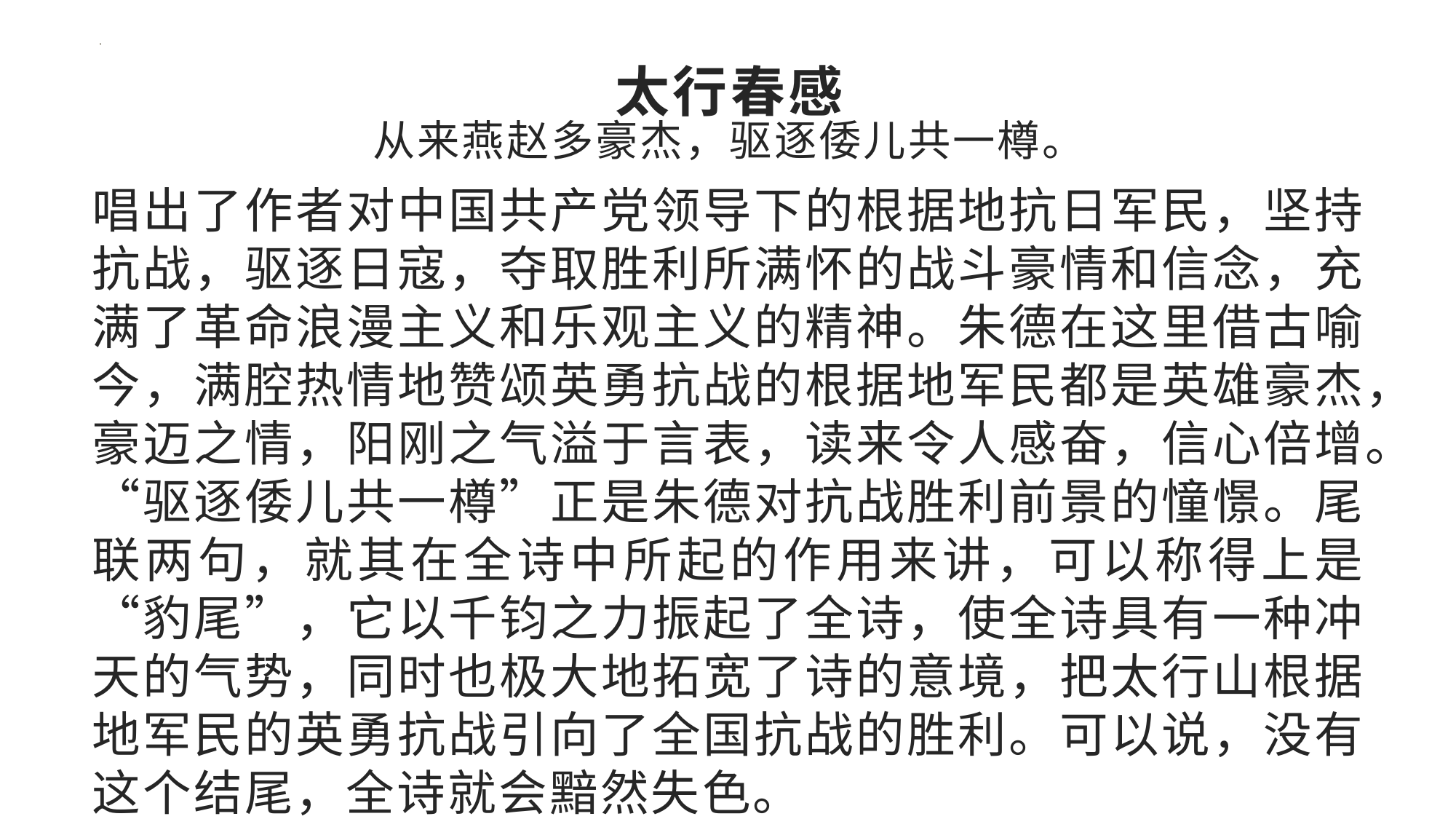

# 太行春感
从来燕赵多豪杰，驱逐倭儿共一樽。
唱出了作者对中国共产党领导下的根据地抗日军民，坚持抗战，驱逐日寇，夺取胜利所满怀的战斗豪情和信念，充满了革命浪漫主义和乐观主义的精神。朱德在这里借古喻今，满腔热情地赞颂英勇抗战的根据地军民都是英雄豪杰，豪迈之情，阳刚之气溢于言表，读来令人感奋，信心倍增。“驱逐倭儿共一樽”正是朱德对抗战胜利前景的憧憬。尾联两句，就其在全诗中所起的作用来讲，可以称得上是“豹尾”，它以千钧之力振起了全诗，使全诗具有一种冲天的气势，同时也极大地拓宽了诗的意境，把太行山根据地军民的英勇抗战引向了全国抗战的胜利。可以说，没有这个结尾，全诗就会黯然失色。